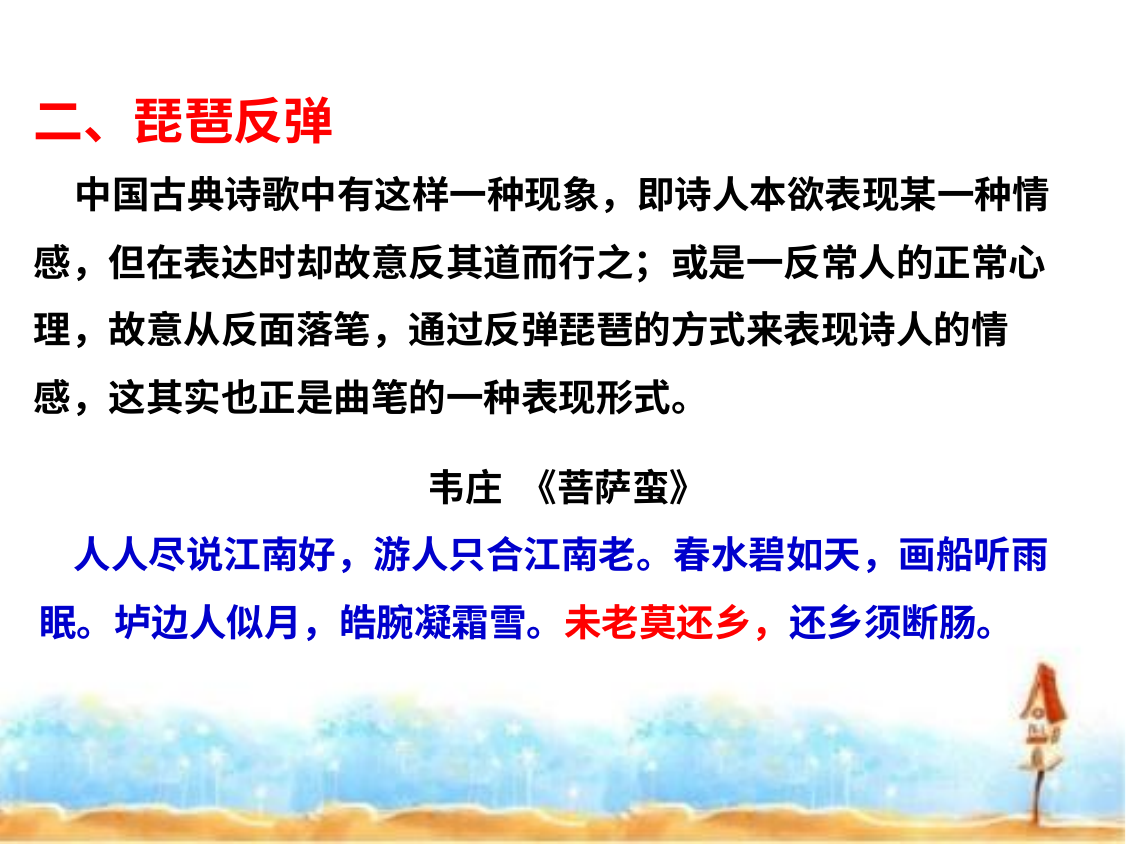

二、琵琶反弹
     中国古典诗歌中有这样一种现象，即诗人本欲表现某一种情感，但在表达时却故意反其道而行之；或是一反常人的正常心理，故意从反面落笔，通过反弹琵琶的方式来表现诗人的情感，这其实也正是曲笔的一种表现形式。
韦庄  《菩萨蛮》
   人人尽说江南好，游人只合江南老。春水碧如天，画船听雨眠。垆边人似月，皓腕凝霜雪。未老莫还乡，还乡须断肠。